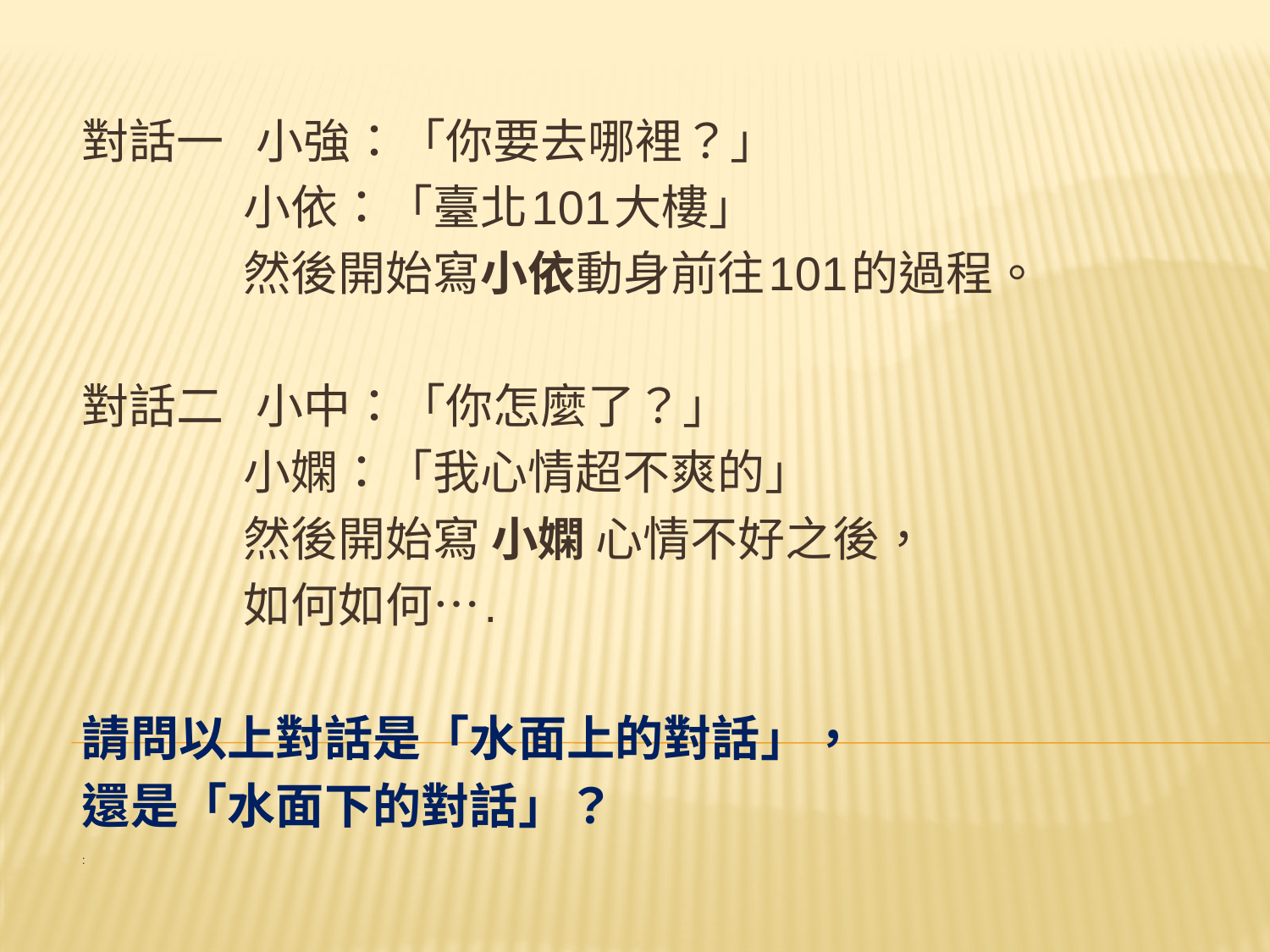

對話一   小強：「你要去哪裡？」
               小依：「臺北101大樓」
               然後開始寫小依動身前往101的過程。

對話二   小中：「你怎麼了？」
               小嫻：「我心情超不爽的」
               然後開始寫 小嫻 心情不好之後，
               如何如何….

請問以上對話是「水面上的對話」，
還是「水面下的對話」？

: